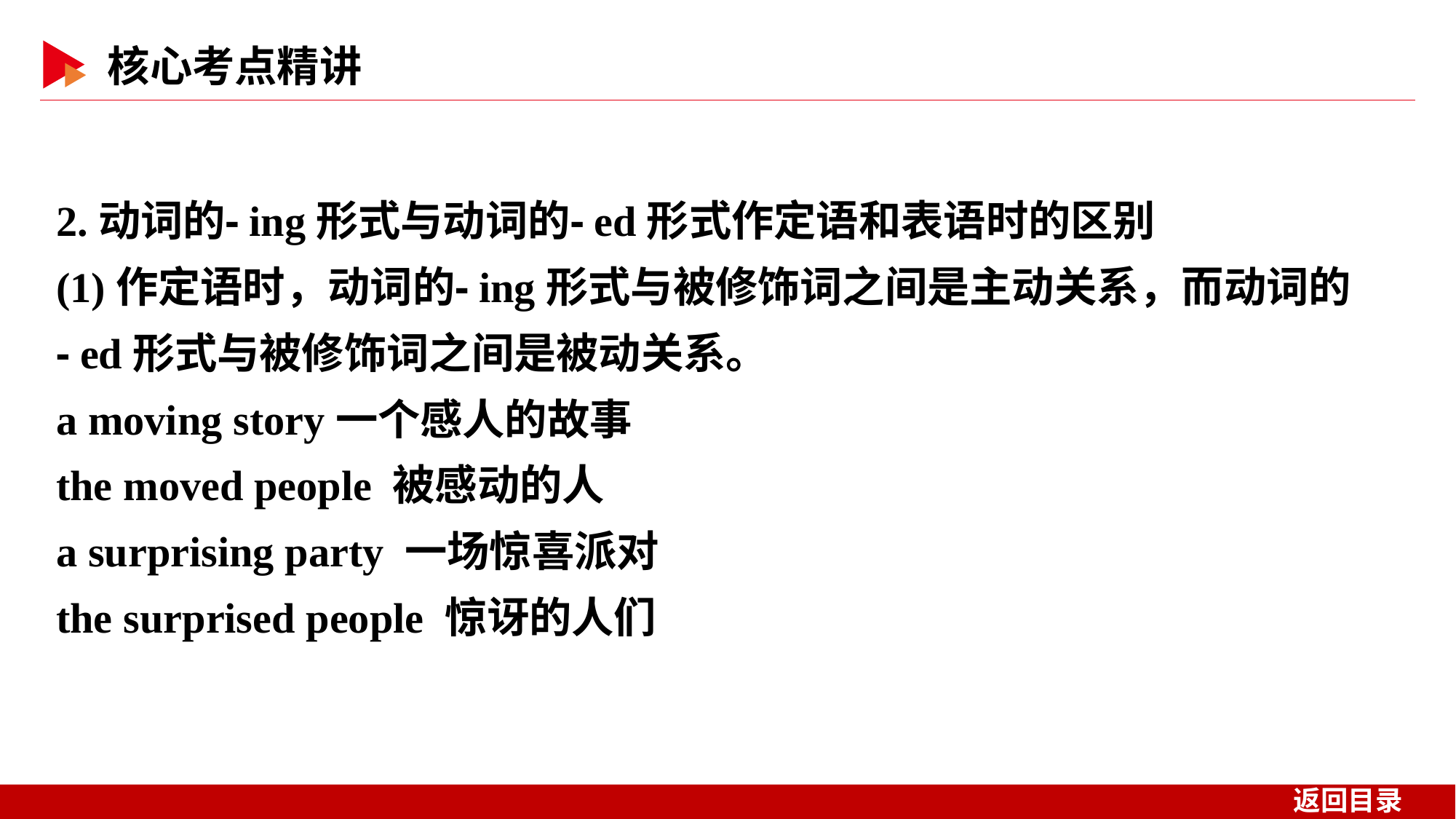

2.动词的⁃ing形式与动词的⁃ed形式作定语和表语时的区别
(1)作定语时，动词的⁃ing形式与被修饰词之间是主动关系，而动词的⁃ed形式与被修饰词之间是被动关系。
a moving story一个感人的故事
the moved people 被感动的人
a surprising party 一场惊喜派对
the surprised people 惊讶的人们